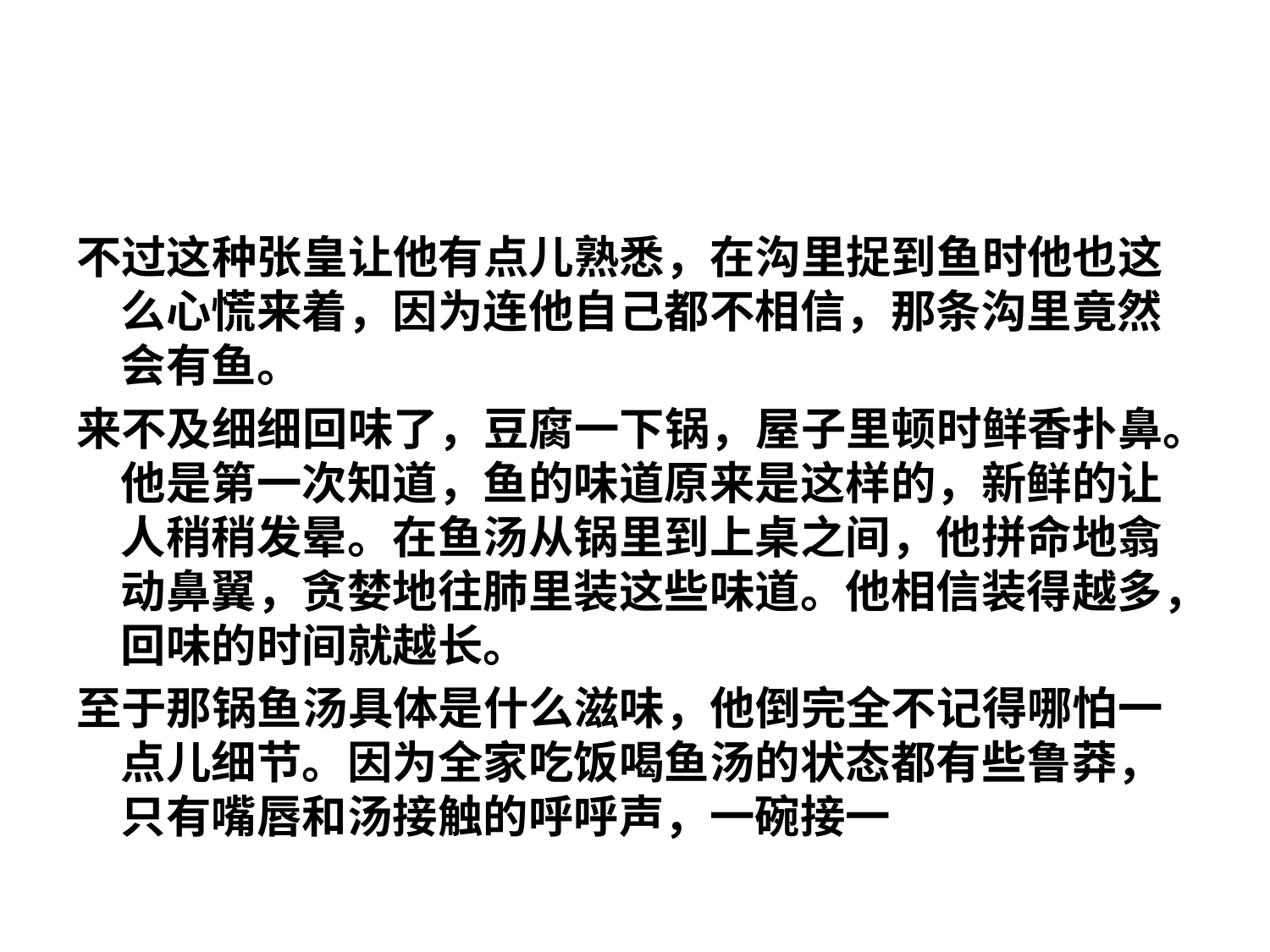

#
不过这种张皇让他有点儿熟悉，在沟里捉到鱼时他也这么心慌来着，因为连他自己都不相信，那条沟里竟然会有鱼。
来不及细细回味了，豆腐一下锅，屋子里顿时鲜香扑鼻。他是第一次知道，鱼的味道原来是这样的，新鲜的让人稍稍发晕。在鱼汤从锅里到上桌之间，他拼命地翕动鼻翼，贪婪地往肺里装这些味道。他相信装得越多，回味的时间就越长。
至于那锅鱼汤具体是什么滋味，他倒完全不记得哪怕一点儿细节。因为全家吃饭喝鱼汤的状态都有些鲁莽，只有嘴唇和汤接触的呼呼声，一碗接一